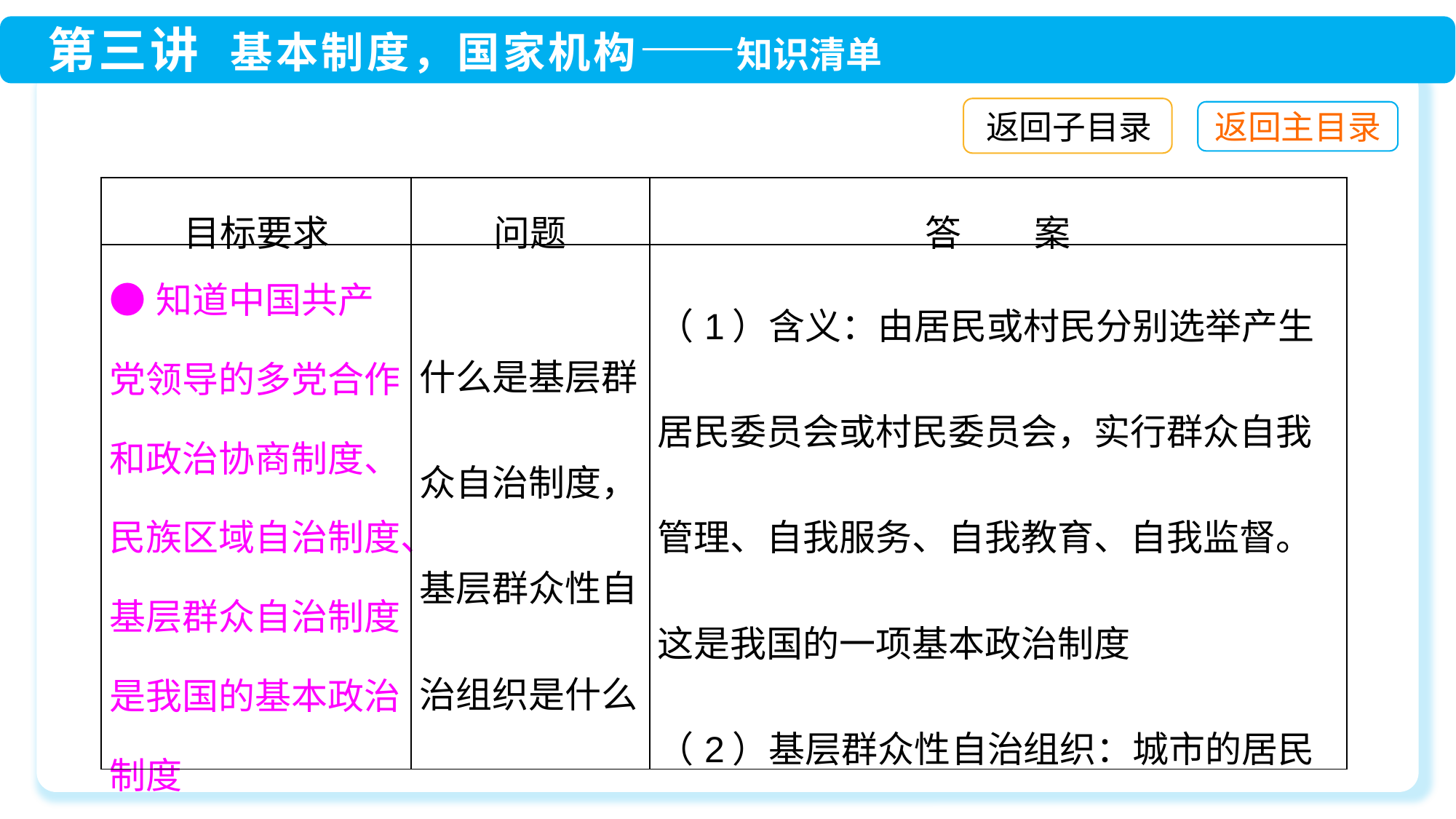

返回子目录
| 目标要求 | 问题 | 答　　案 |
| --- | --- | --- |
| ●知道中国共产党领导的多党合作和政治协商制度、民族区域自治制度、基层群众自治制度是我国的基本政治制度 | 什么是基层群众自治制度，基层群众性自治组织是什么 | （1）含义：由居民或村民分别选举产生居民委员会或村民委员会，实行群众自我管理、自我服务、自我教育、自我监督。这是我国的一项基本政治制度 （2）基层群众性自治组织：城市的居民委员会和农村的村民委员会 |